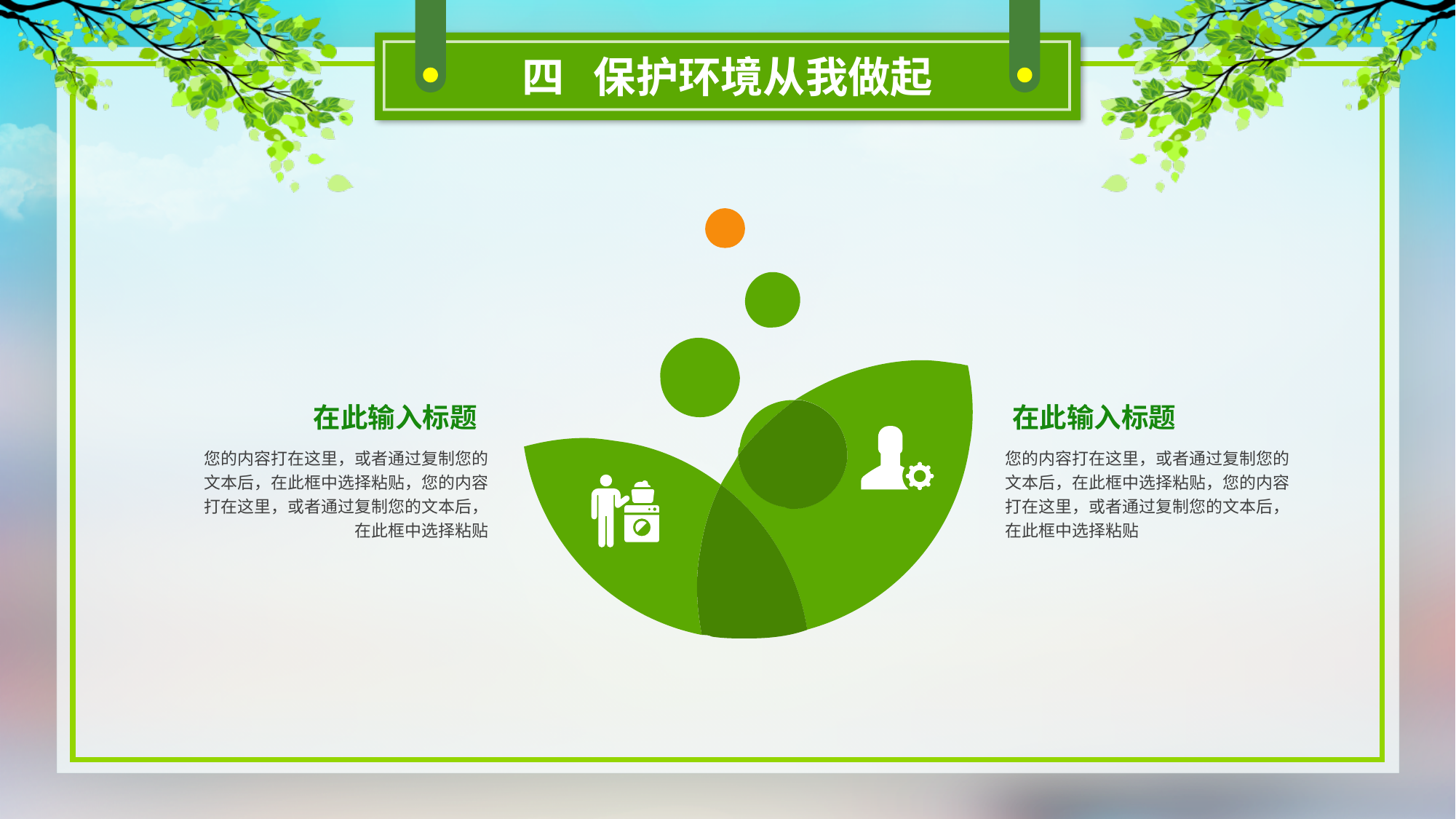

四   保护环境从我做起

在此输入标题
在此输入标题
您的内容打在这里，或者通过复制您的文本后，在此框中选择粘贴，您的内容打在这里，或者通过复制您的文本后，在此框中选择粘贴
您的内容打在这里，或者通过复制您的文本后，在此框中选择粘贴，您的内容打在这里，或者通过复制您的文本后，在此框中选择粘贴